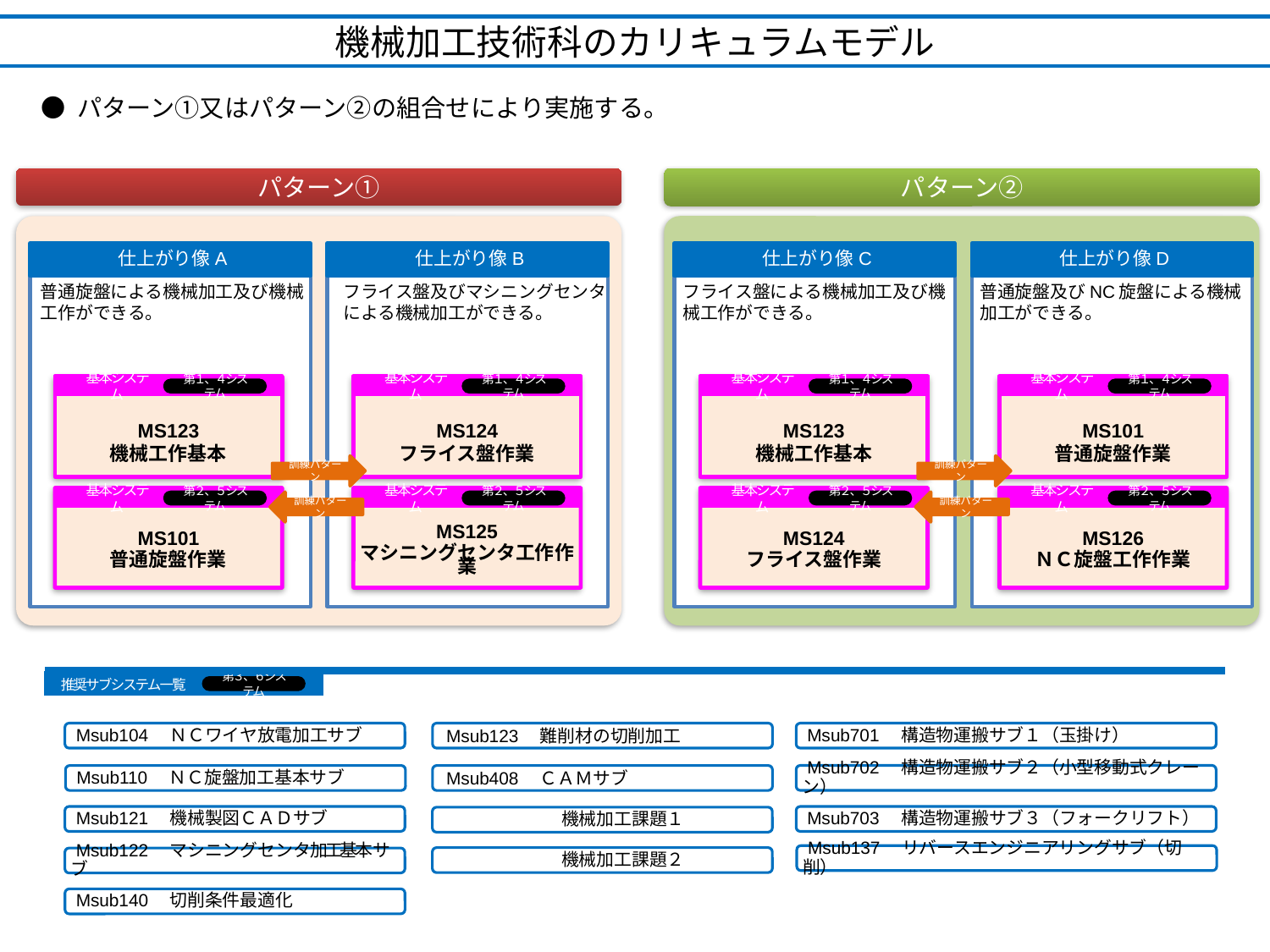

機械加工技術科のカリキュラムモデル
● パターン①又はパターン②の組合せにより実施する。
パターン①
パターン②

仕上がり像A

普通旋盤による機械加工及び機械工作ができる。
仕上がり像B

フライス盤及びマシニングセンタによる機械加工ができる。
仕上がり像C

フライス盤による機械加工及び機械工作ができる。
仕上がり像D

普通旋盤及びNC旋盤による機械加工ができる。

基本システム

MS123
機械工作基本

MS101
普通旋盤作業
第１、４システム

基本システム
第２、５システム

基本システム

MS124
フライス盤作業

MS125
マシニングセンタ工作作業
第１、４システム

基本システム
第２、５システム

基本システム

MS123
機械工作基本

MS124
フライス盤作業
第１、４システム

基本システム
第２、５システム

基本システム

MS101
普通旋盤作業

MS126
ＮＣ旋盤工作作業
第１、４システム

基本システム
第２、５システム
訓練パターン
訓練パターン
訓練パターン
訓練パターン

推奨サブシステム一覧
第３、６システム
 Msub104　ＮＣワイヤ放電加工サブ
Msub123　難削材の切削加工
 Msub701　構造物運搬サブ１（玉掛け）
 Msub702　構造物運搬サブ２（小型移動式クレーン）
 Msub110　ＮＣ旋盤加工基本サブ
Msub408　ＣＡＭサブ
 Msub121　機械製図ＣＡＤサブ
 Msub703　構造物運搬サブ３（フォークリフト）
　　　　　　　機械加工課題１
 Msub137　リバースエンジニアリングサブ（切削）
　　　　　　　機械加工課題２
 Msub122　マシニングセンタ加工基本サブ
 Msub140　切削条件最適化